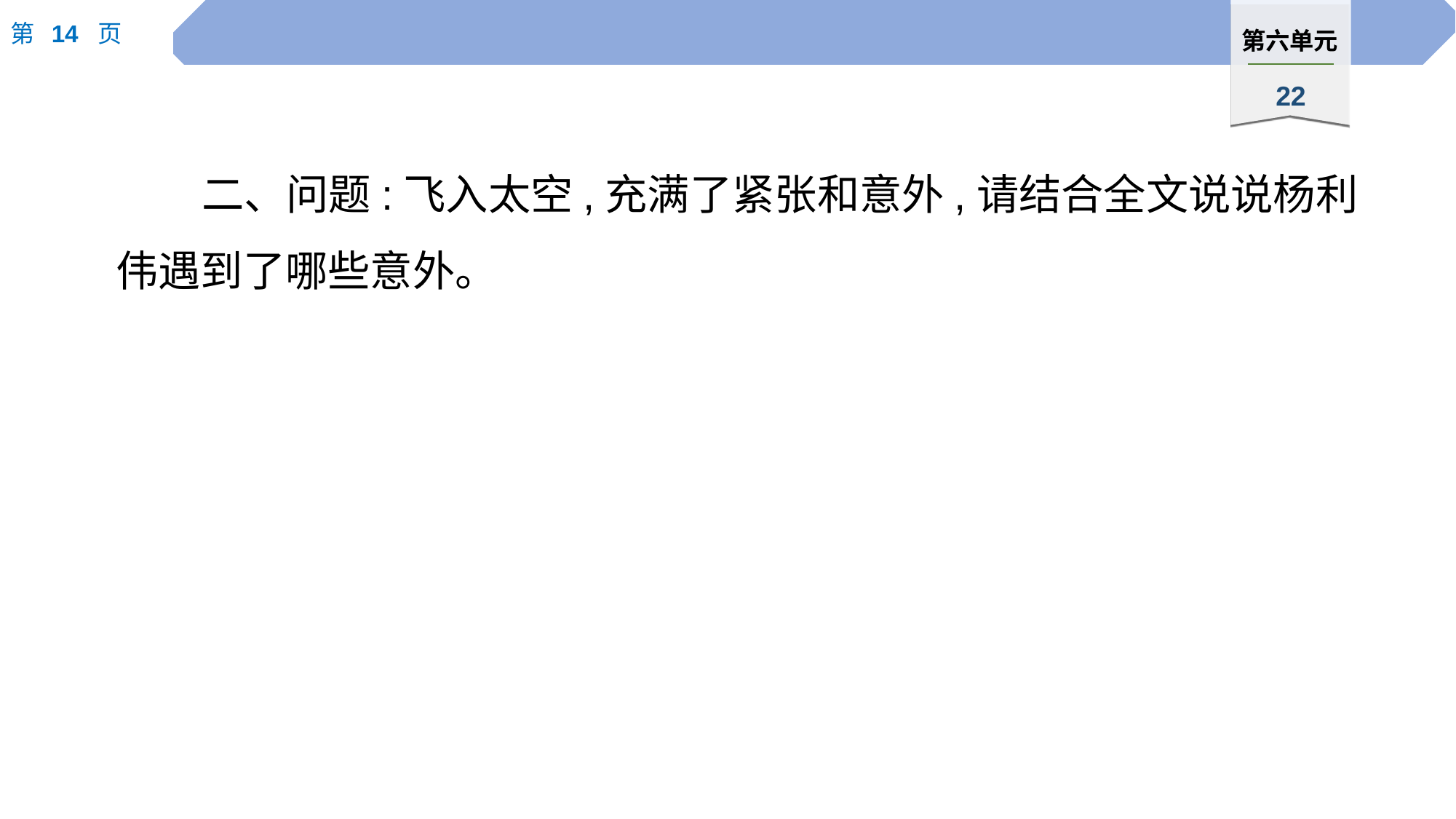

二、问题:飞入太空,充满了紧张和意外,请结合全文说说杨利伟遇到了哪些意外。